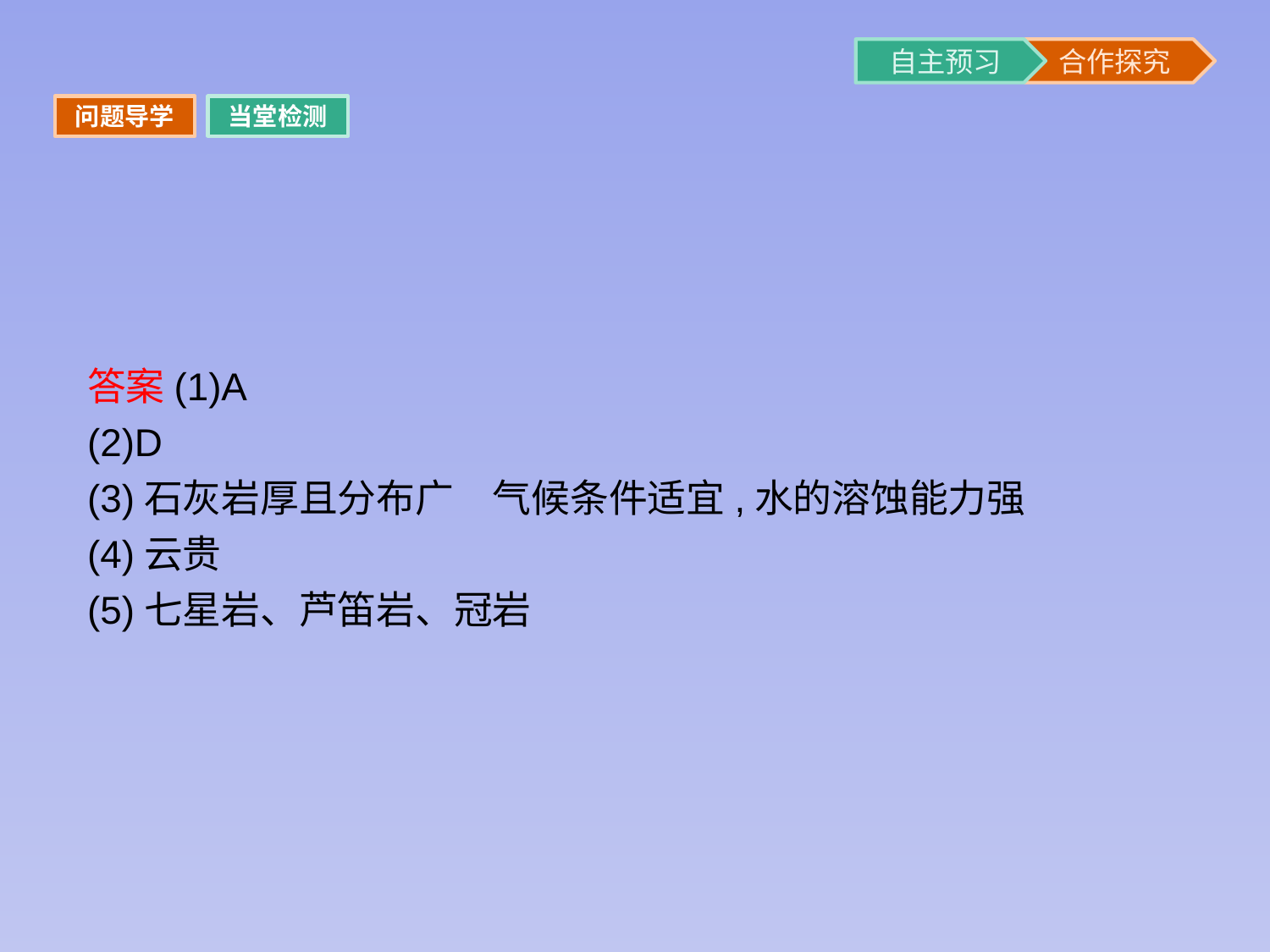

问题导学
当堂检测
答案(1)A
(2)D
(3)石灰岩厚且分布广　气候条件适宜,水的溶蚀能力强
(4)云贵
(5)七星岩、芦笛岩、冠岩